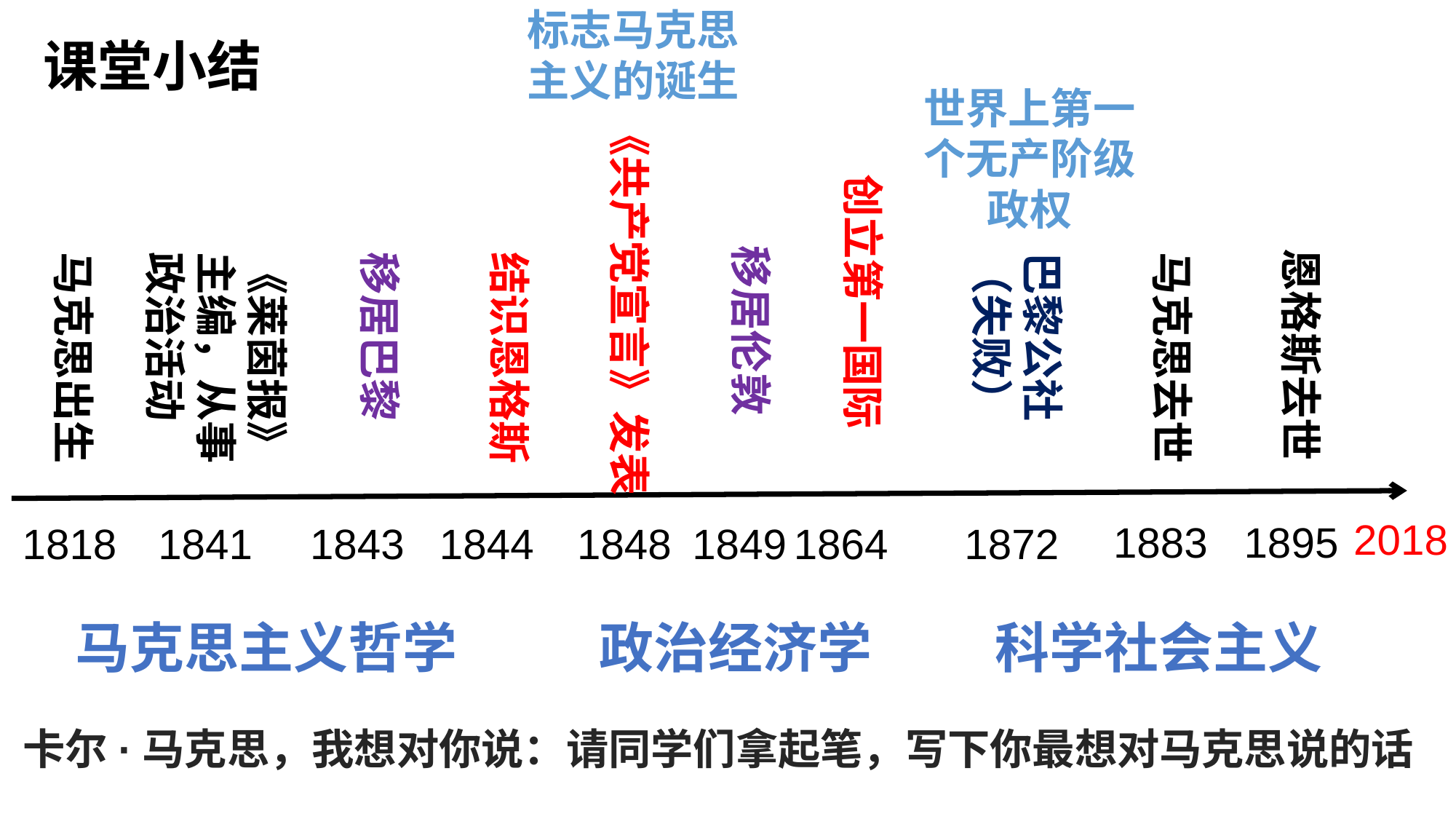

标志马克思主义的诞生
课堂小结
世界上第一个无产阶级政权
《共产党宣言》发表
创立第一国际
移居伦敦
恩格斯去世
马克思出生
《莱茵报》主编，从事政治活动
移居巴黎
结识恩格斯
巴黎公社（失败）
马克思去世
2018
1883
1895
1818
1841
1843
1844
1848
1849
1864
1872
马克思主义哲学
政治经济学
科学社会主义
卡尔·马克思，我想对你说：请同学们拿起笔，写下你最想对马克思说的话